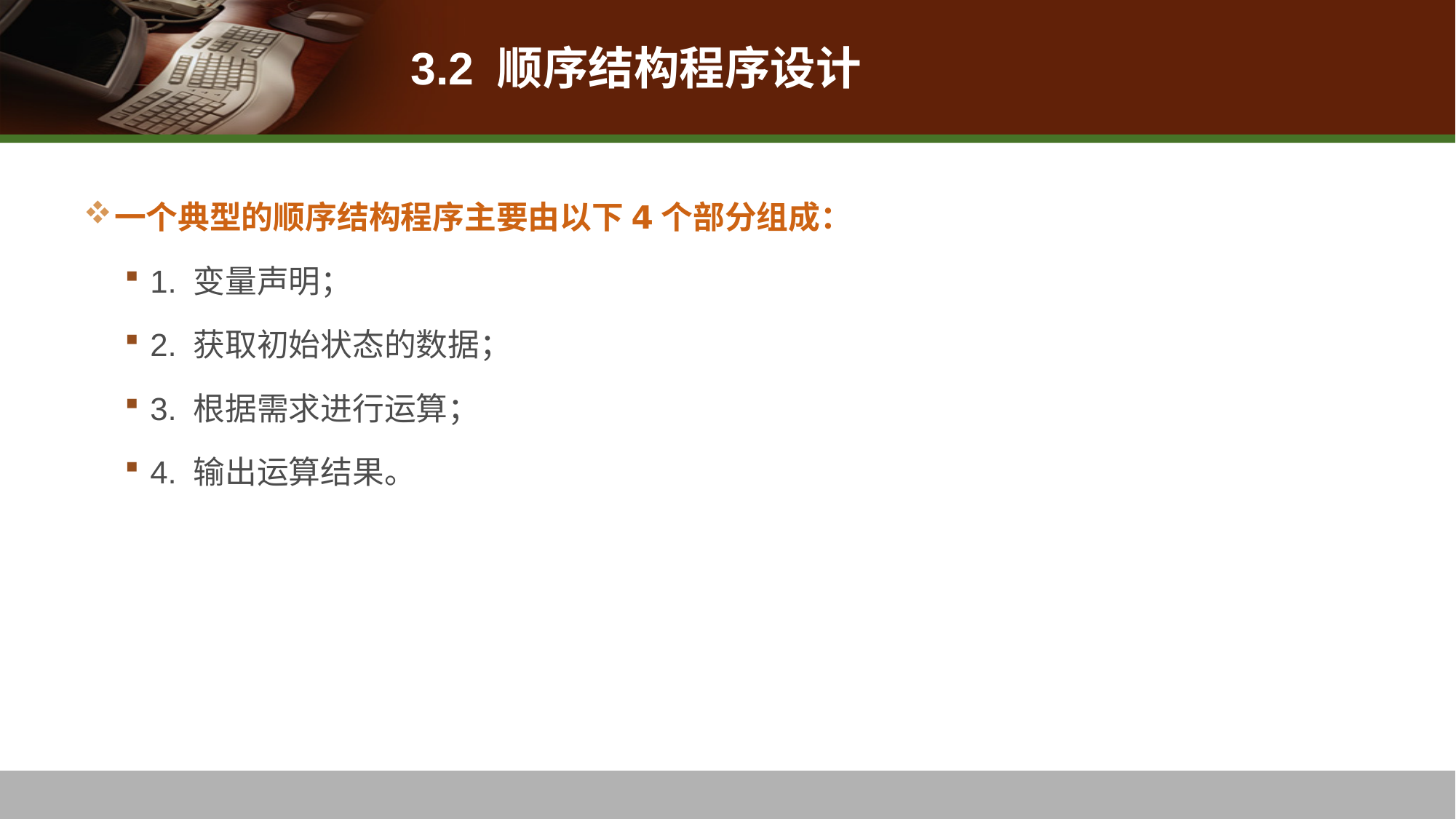

# 3.2 顺序结构程序设计
一个典型的顺序结构程序主要由以下4个部分组成：
1. 变量声明；
2. 获取初始状态的数据；
3. 根据需求进行运算；
4. 输出运算结果。